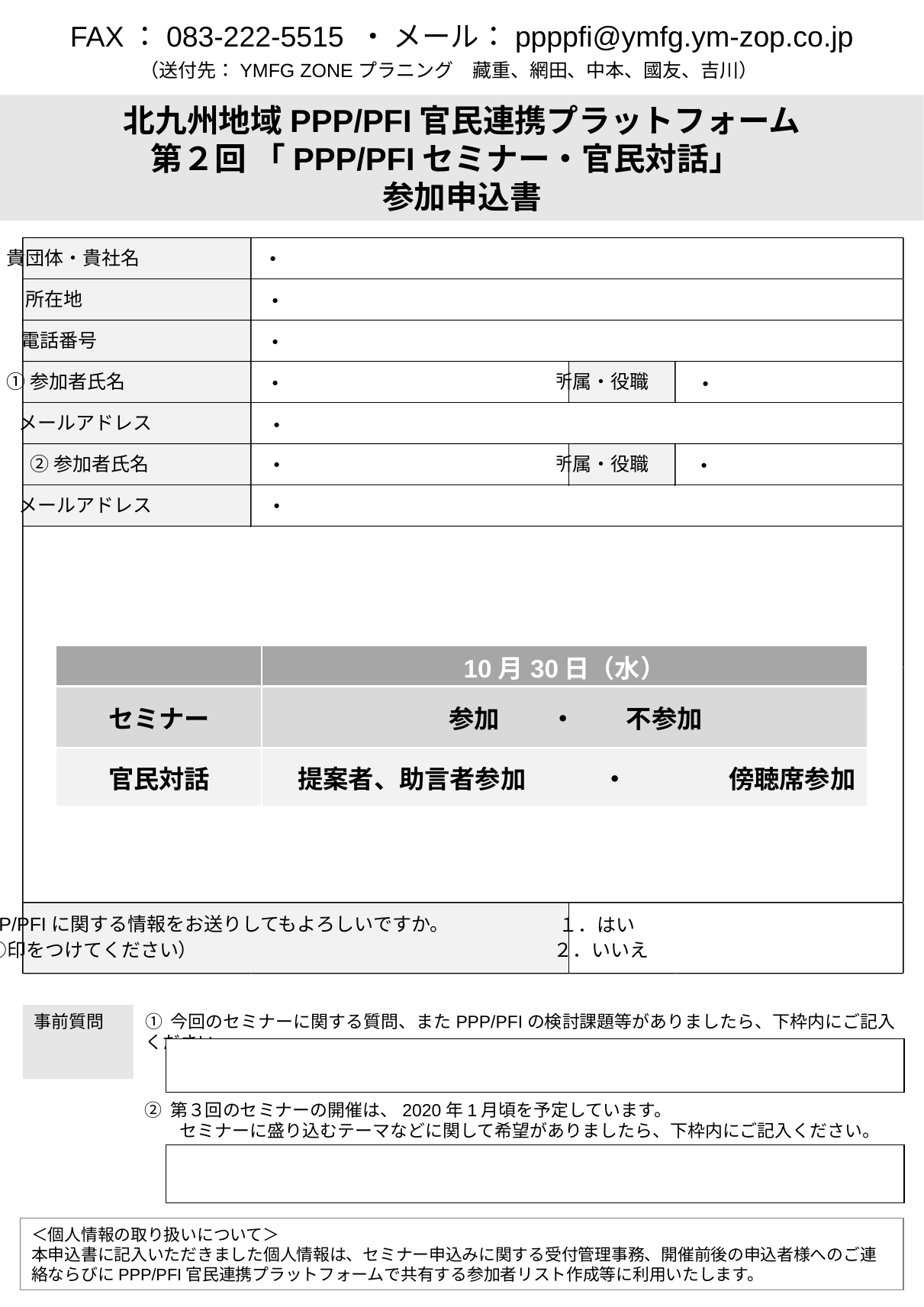

FAX：083-222-5515 ・ メール：ppppfi@ymfg.ym-zop.co.jp
（送付先：YMFG ZONEプラニング　藏重、網田、中本、國友、吉川）
北九州地域PPP/PFI官民連携プラットフォーム
第２回 「PPP/PFIセミナー・官民対話」
参加申込書

・
 貴団体・貴社名

 所在地

 電話番号

 ①参加者氏名
所属・役職

 ①
メールアドレス

 ②参加者氏名
所属・役職

 ②
メールアドレス

 今後もPPP/PFIに関する情報をお送りしてもよろしいですか。
１．はい
（○印をつけてください）
２．いいえ

・
・
・
・
・
・
・
・
|  | 10月30日（水） |
| --- | --- |
| セミナー | 参加　　・　　不参加 |
| 官民対話 | 提案者、助言者参加　　　・　　　　傍聴席参加 |
① 今回のセミナーに関する質問、またPPP/PFIの検討課題等がありましたら、下枠内にご記入ください。
事前質問

② 第３回のセミナーの開催は、2020年1月頃を予定しています。
　　セミナーに盛り込むテーマなどに関して希望がありましたら、下枠内にご記入ください。

＜個人情報の取り扱いについて＞
本申込書に記入いただきました個人情報は、セミナー申込みに関する受付管理事務、開催前後の申込者様へのご連絡ならびにPPP/PFI官民連携プラットフォームで共有する参加者リスト作成等に利用いたします。